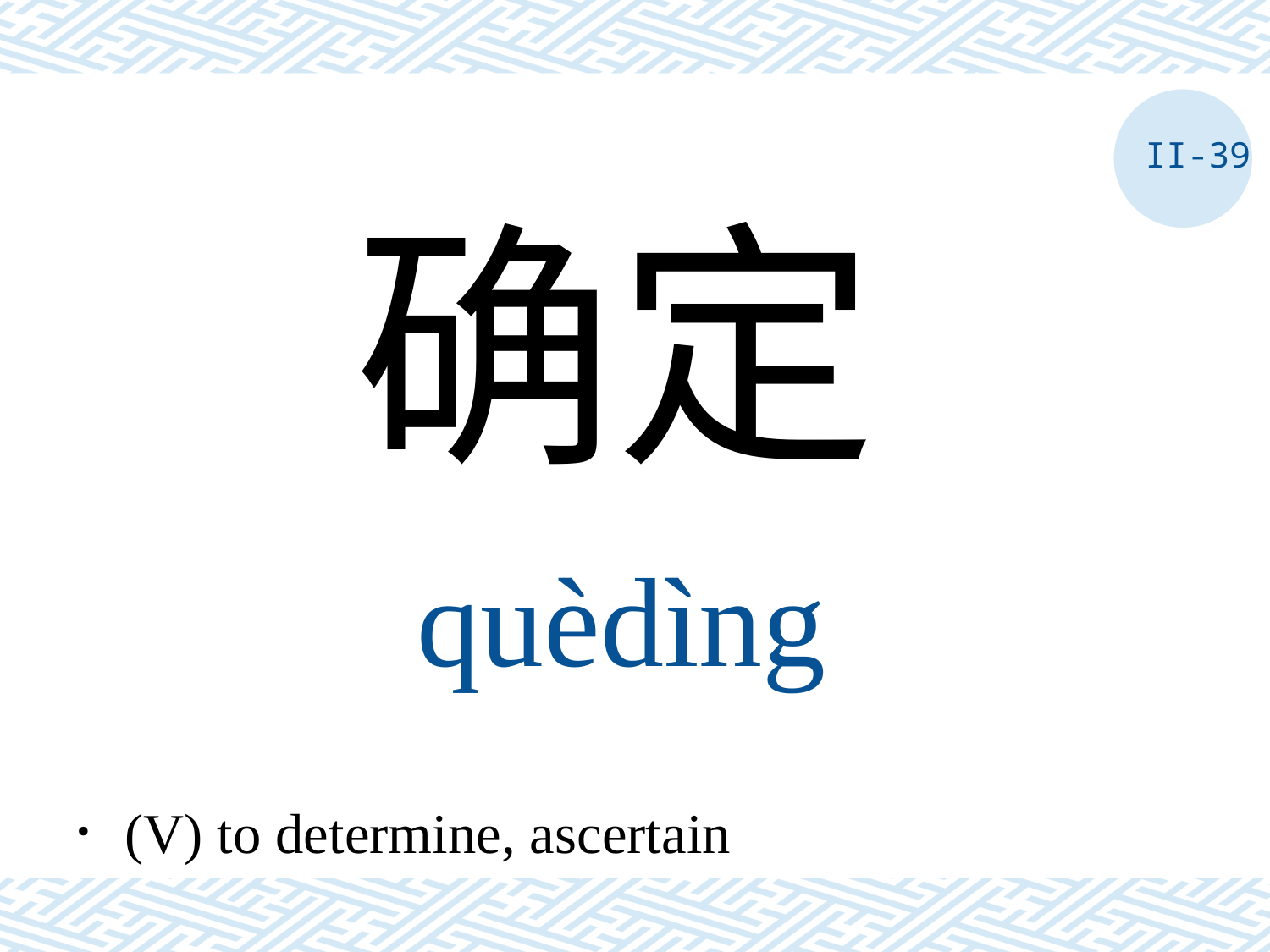

II-39

确定
quèdìng
．(V) to determine, ascertain